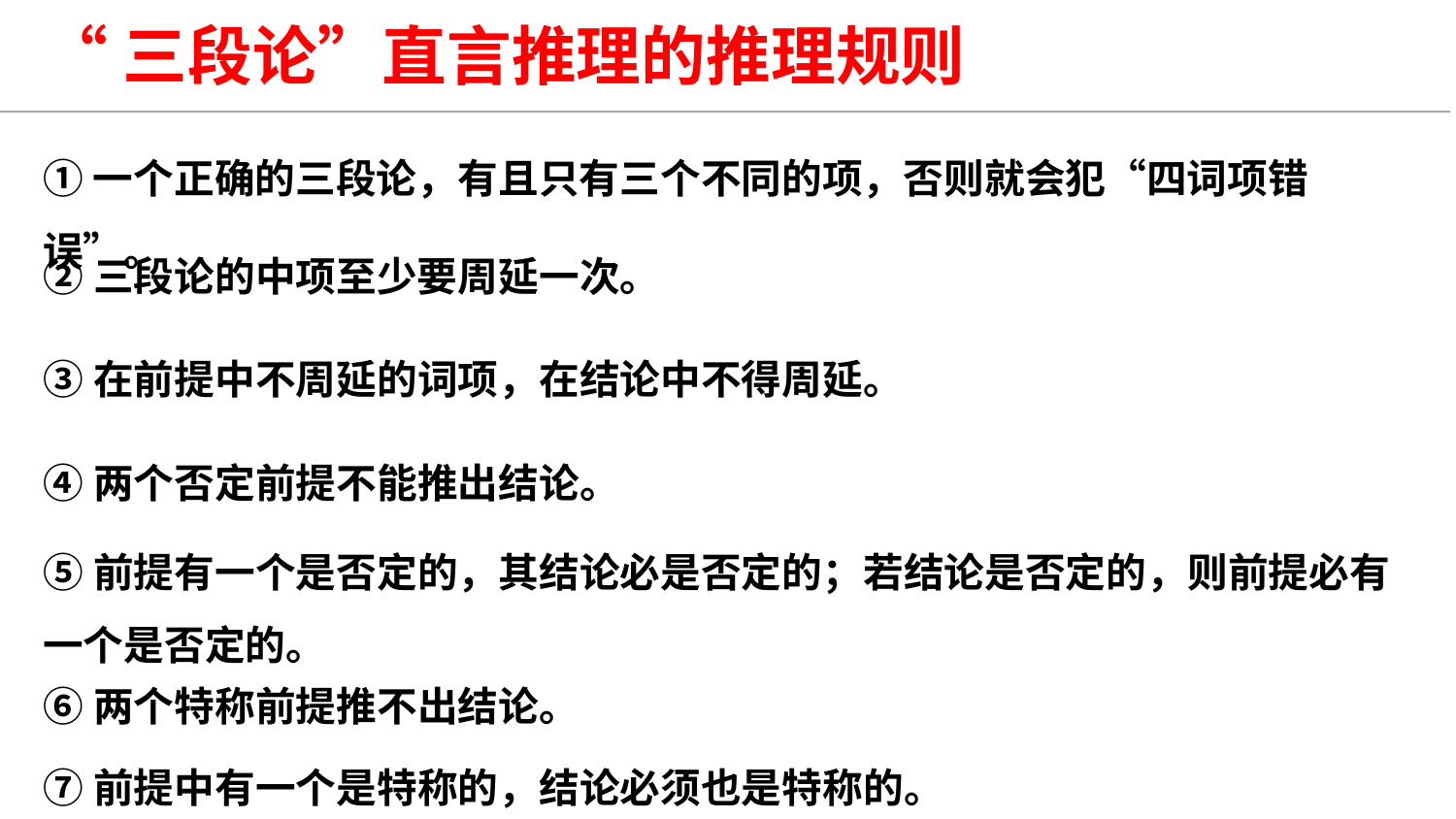

“三段论”直言推理的推理规则
①一个正确的三段论，有且只有三个不同的项，否则就会犯“四词项错误”。
②三段论的中项至少要周延一次。
③在前提中不周延的词项，在结论中不得周延。
④两个否定前提不能推出结论。
⑤前提有一个是否定的，其结论必是否定的；若结论是否定的，则前提必有一个是否定的。
⑥两个特称前提推不出结论。
⑦前提中有一个是特称的，结论必须也是特称的。